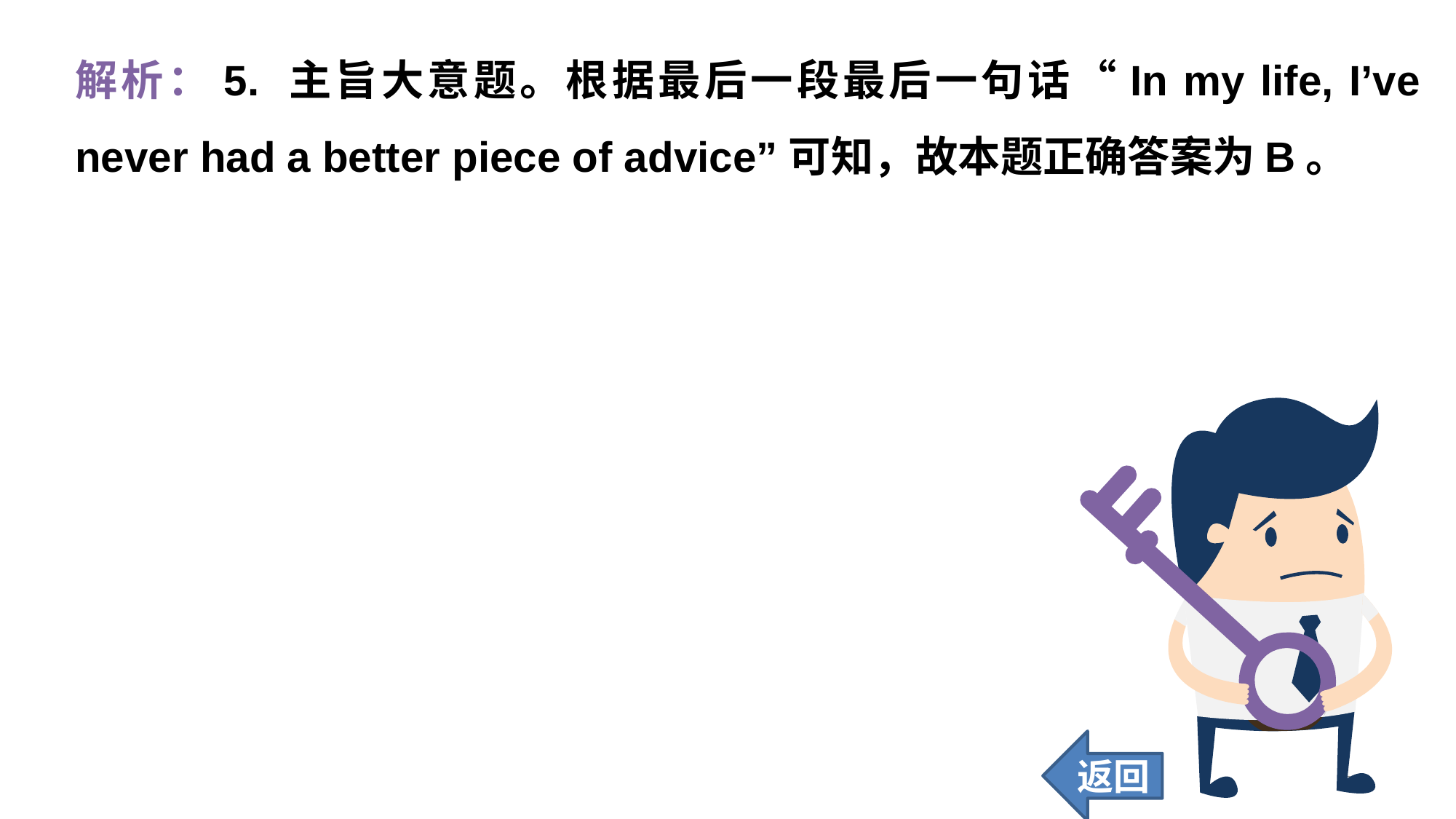

解析：5. 主旨大意题。根据最后一段最后一句话“In my life, I’ve never had a better piece of advice”可知，故本题正确答案为B。

返回
249